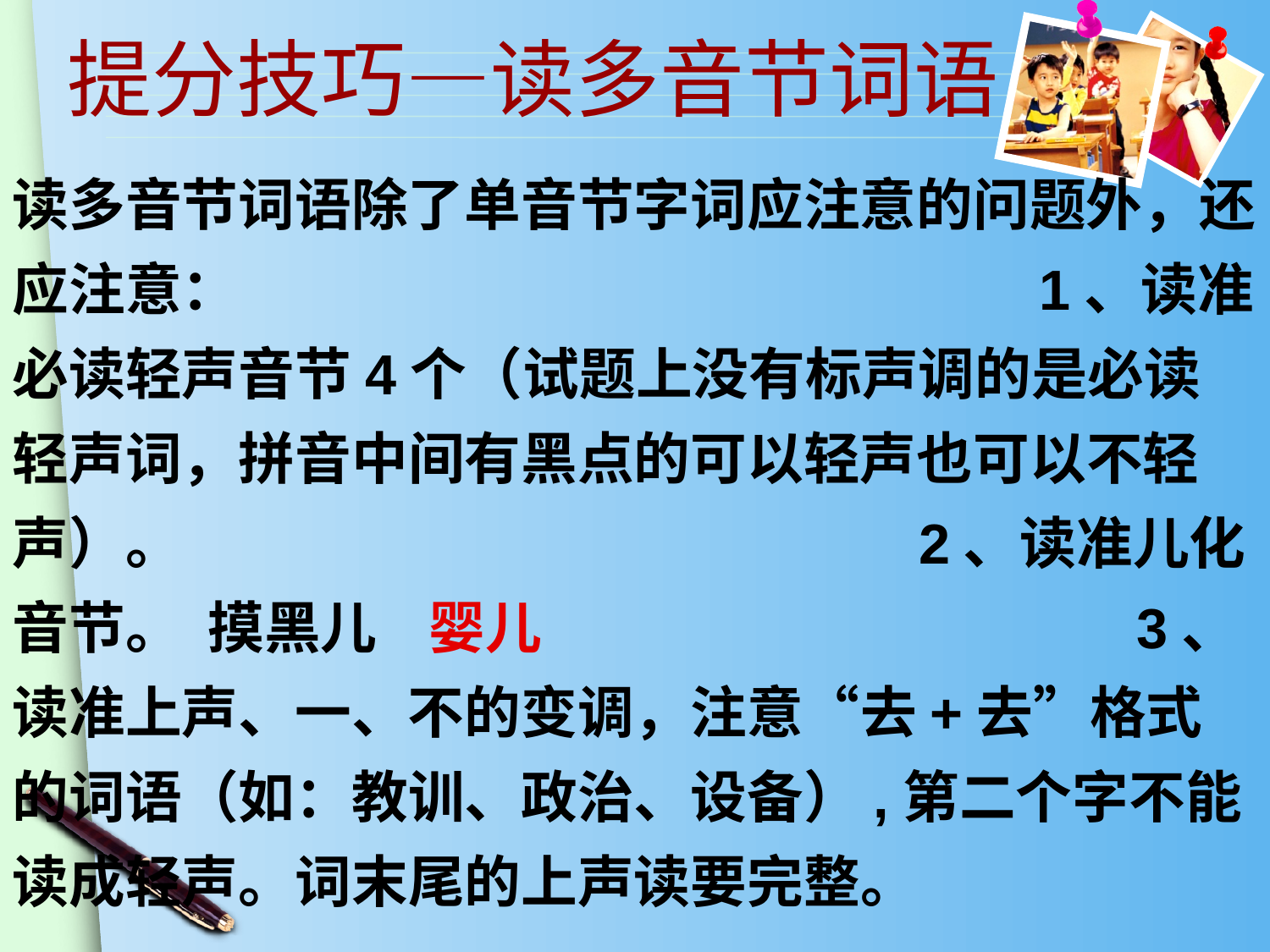

提分技巧—读多音节词语
读多音节词语除了单音节字词应注意的问题外，还应注意：                                                             1、读准必读轻声音节4个（试题上没有标声调的是必读轻声词，拼音中间有黑点的可以轻声也可以不轻声）。                                                        2、读准儿化音节。  摸黑儿    婴儿                                             3、读准上声、一、不的变调，注意“去+去”格式的词语（如：教训、政治、设备）,第二个字不能读成轻声。词末尾的上声读要完整。